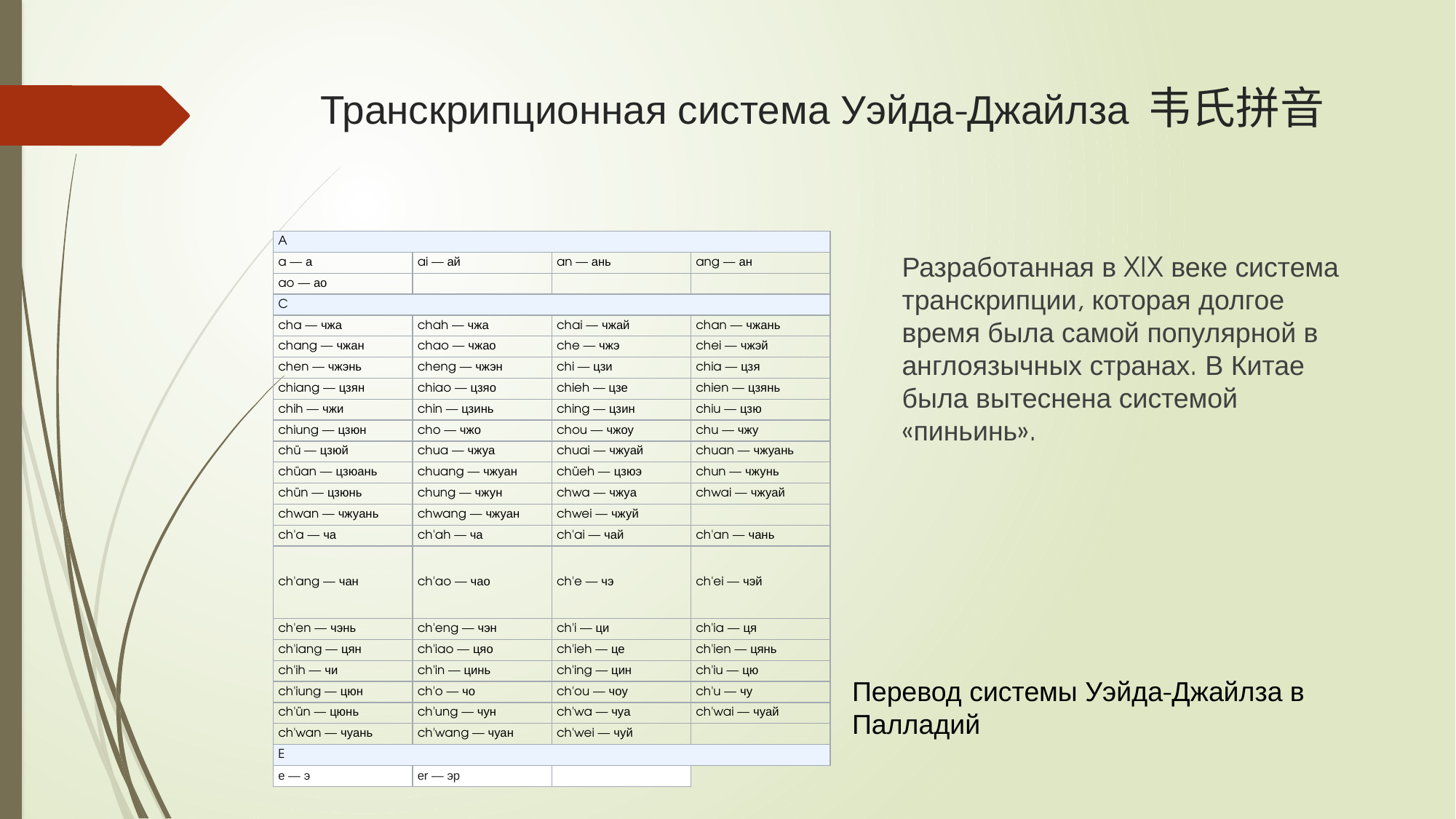

# Транскрипционная система Уэйда-Джайлза 韦氏拼音
| A |  |  |  |
| --- | --- | --- | --- |
| a — а | ai — ай | an — ань | ang — ан |
| ao — ао |  |  |  |
| C |  |  |  |
| cha — чжа | chah — чжа | chai — чжай | chan — чжань |
| chang — чжан | chao — чжао | che — чжэ | chei — чжэй |
| chen — чжэнь | cheng — чжэн | chi — цзи | chia — цзя |
| chiang — цзян | chiao — цзяо | chieh — цзе | chien — цзянь |
| chih — чжи | chin — цзинь | ching — цзин | chiu — цзю |
| chiung — цзюн | cho — чжо | chou — чжоу | chu — чжу |
| chü — цзюй | chua — чжуа | chuai — чжуай | chuan — чжуань |
| chüan — цзюань | chuang — чжуан | chüeh — цзюэ | chun — чжунь |
| chün — цзюнь | chung — чжун | chwa — чжуа | chwai — чжуай |
| chwan — чжуань | chwang — чжуан | chwei — чжуй |  |
| ch'a — ча | ch'ah — ча | ch'ai — чай | ch'an — чань |
| ch'ang — чан | ch'ao — чао | ch'e — чэ | ch'ei — чэй |
| ch'en — чэнь | ch'eng — чэн | ch'i — ци | ch'ia — ця |
| ch'iang — цян | ch'iao — цяо | ch'ieh — це | ch'ien — цянь |
| ch'ih — чи | ch'in — цинь | ch'ing — цин | ch'iu — цю |
| ch'iung — цюн | ch'o — чо | ch'ou — чоу | ch'u — чу |
| ch'ün — цюнь | ch'ung — чун | ch'wa — чуа | ch'wai — чуай |
| ch'wan — чуань | ch'wang — чуан | ch'wei — чуй |  |
| E |  |  |  |
| e — э | er — эр |  |  |
Разработанная в XIX веке система транскрипции, которая долгое время была самой популярной в англоязычных странах. В Китае была вытеснена системой «пиньинь».

Перевод системы Уэйда-Джайлза в Палладий